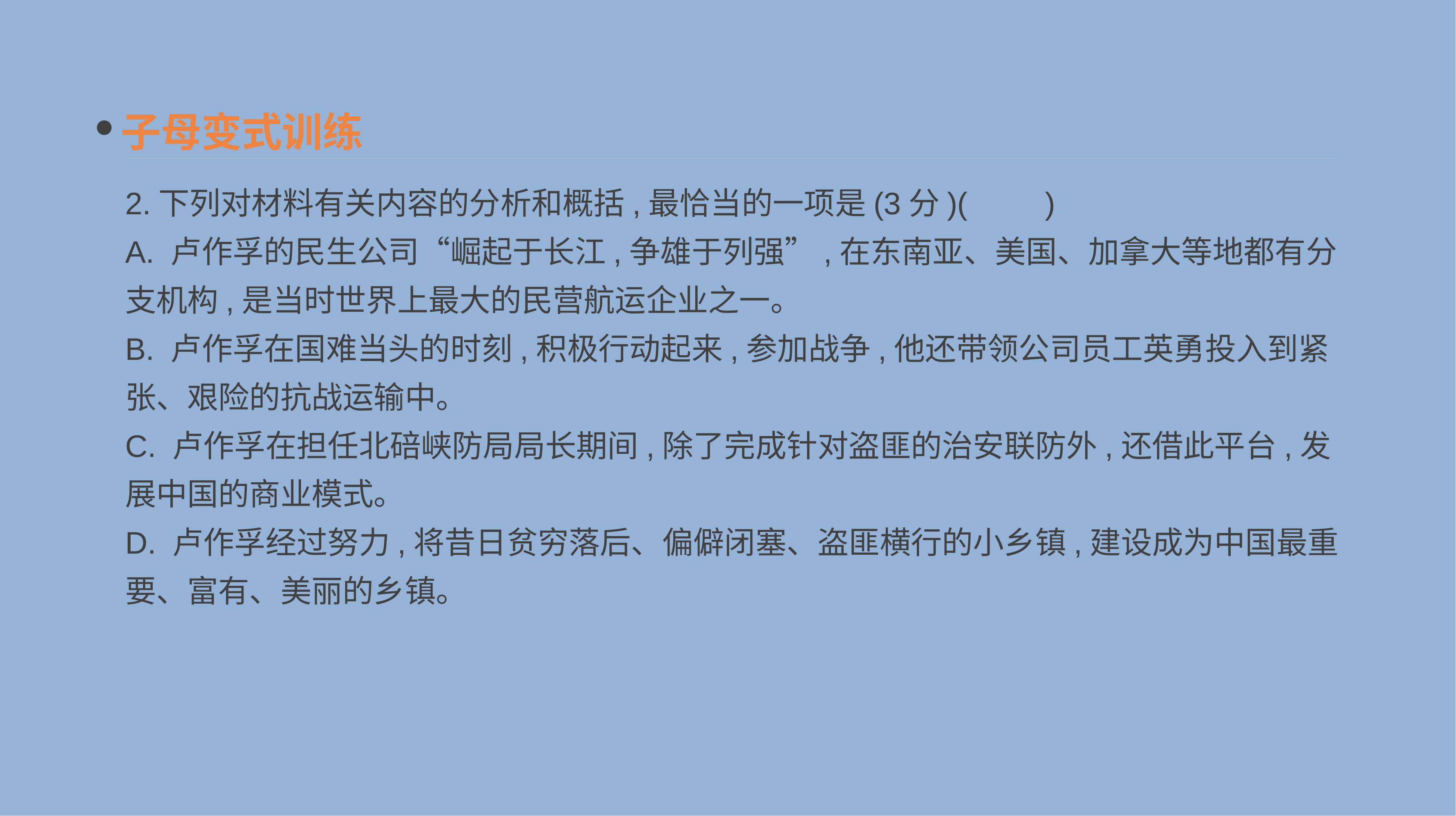

子母变式训练

2.下列对材料有关内容的分析和概括,最恰当的一项是(3分)(　　)
A. 卢作孚的民生公司“崛起于长江,争雄于列强”,在东南亚、美国、加拿大等地都有分支机构,是当时世界上最大的民营航运企业之一。
B. 卢作孚在国难当头的时刻,积极行动起来,参加战争,他还带领公司员工英勇投入到紧张、艰险的抗战运输中。
C. 卢作孚在担任北碚峡防局局长期间,除了完成针对盗匪的治安联防外,还借此平台,发展中国的商业模式。
D. 卢作孚经过努力,将昔日贫穷落后、偏僻闭塞、盗匪横行的小乡镇,建设成为中国最重要、富有、美丽的乡镇。